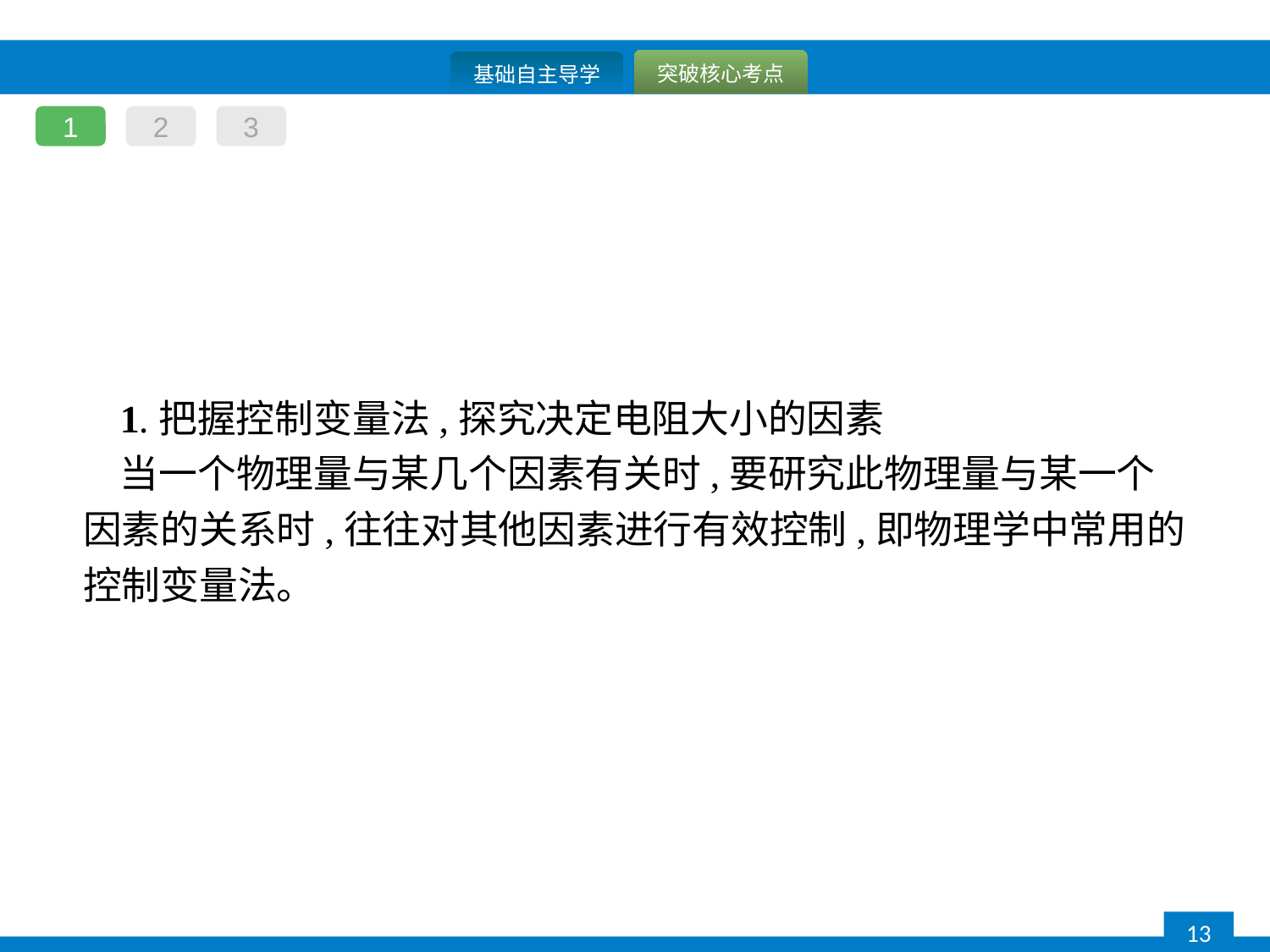

1
2
3
1.把握控制变量法,探究决定电阻大小的因素
当一个物理量与某几个因素有关时,要研究此物理量与某一个因素的关系时,往往对其他因素进行有效控制,即物理学中常用的控制变量法。